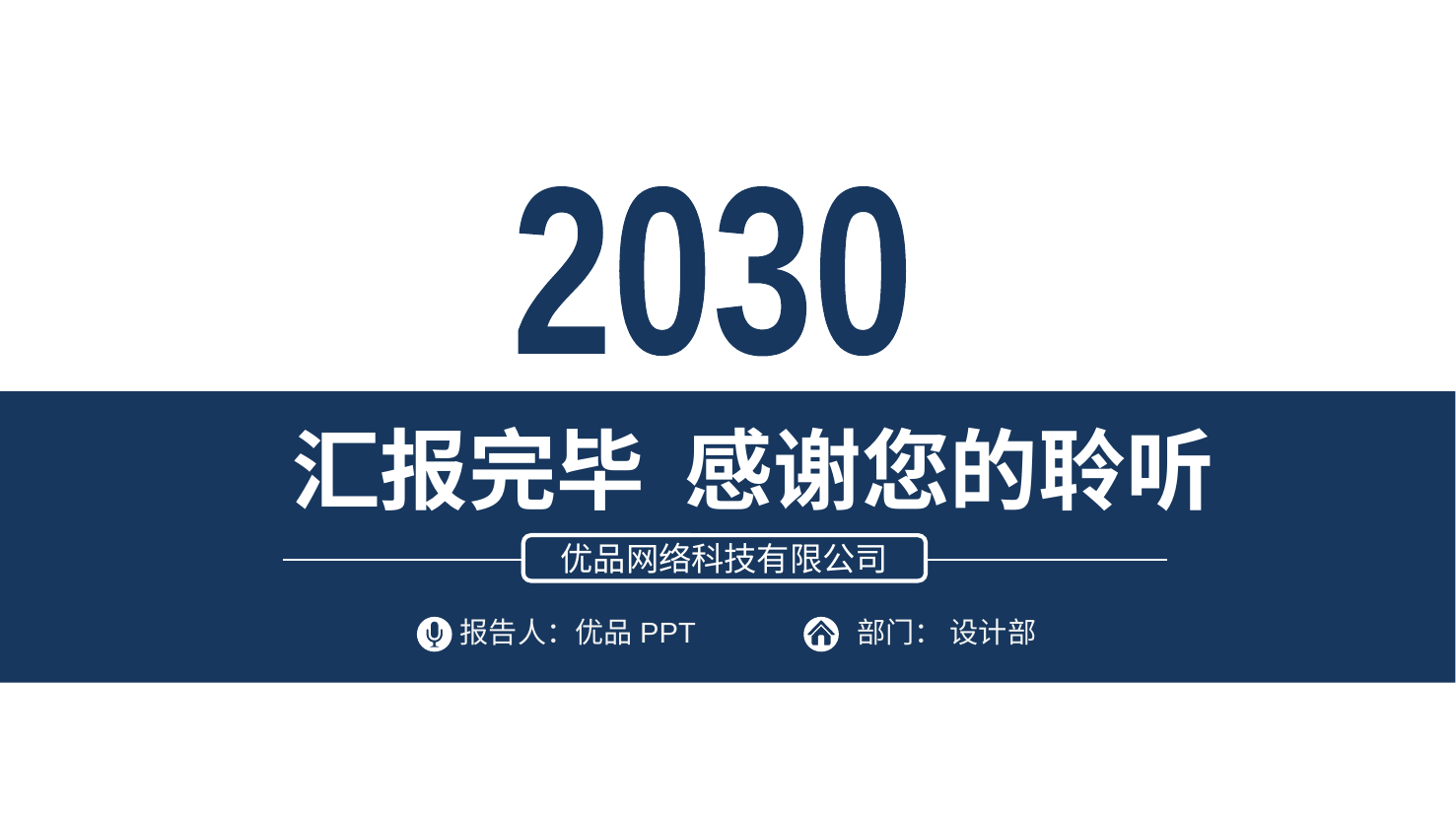

2030

汇报完毕  感谢您的聆听
优品网络科技有限公司
部门： 设计部
报告人：优品PPT